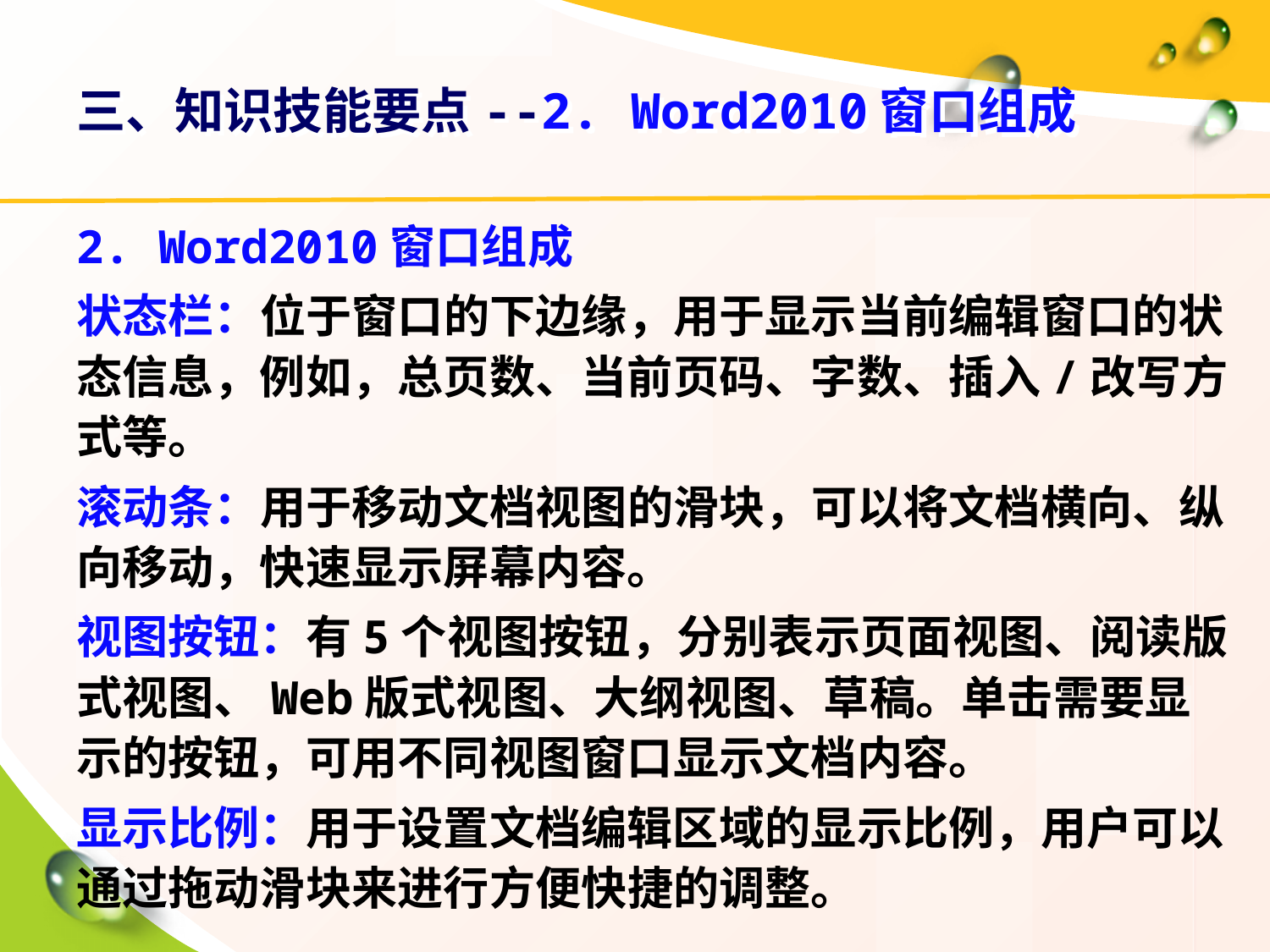

# 三、知识技能要点--2. Word2010窗口组成
2. Word2010窗口组成
状态栏：位于窗口的下边缘，用于显示当前编辑窗口的状态信息，例如，总页数、当前页码、字数、插入/改写方式等。
滚动条：用于移动文档视图的滑块，可以将文档横向、纵向移动，快速显示屏幕内容。
视图按钮：有5个视图按钮，分别表示页面视图、阅读版式视图、Web版式视图、大纲视图、草稿。单击需要显示的按钮，可用不同视图窗口显示文档内容。
显示比例：用于设置文档编辑区域的显示比例，用户可以通过拖动滑块来进行方便快捷的调整。